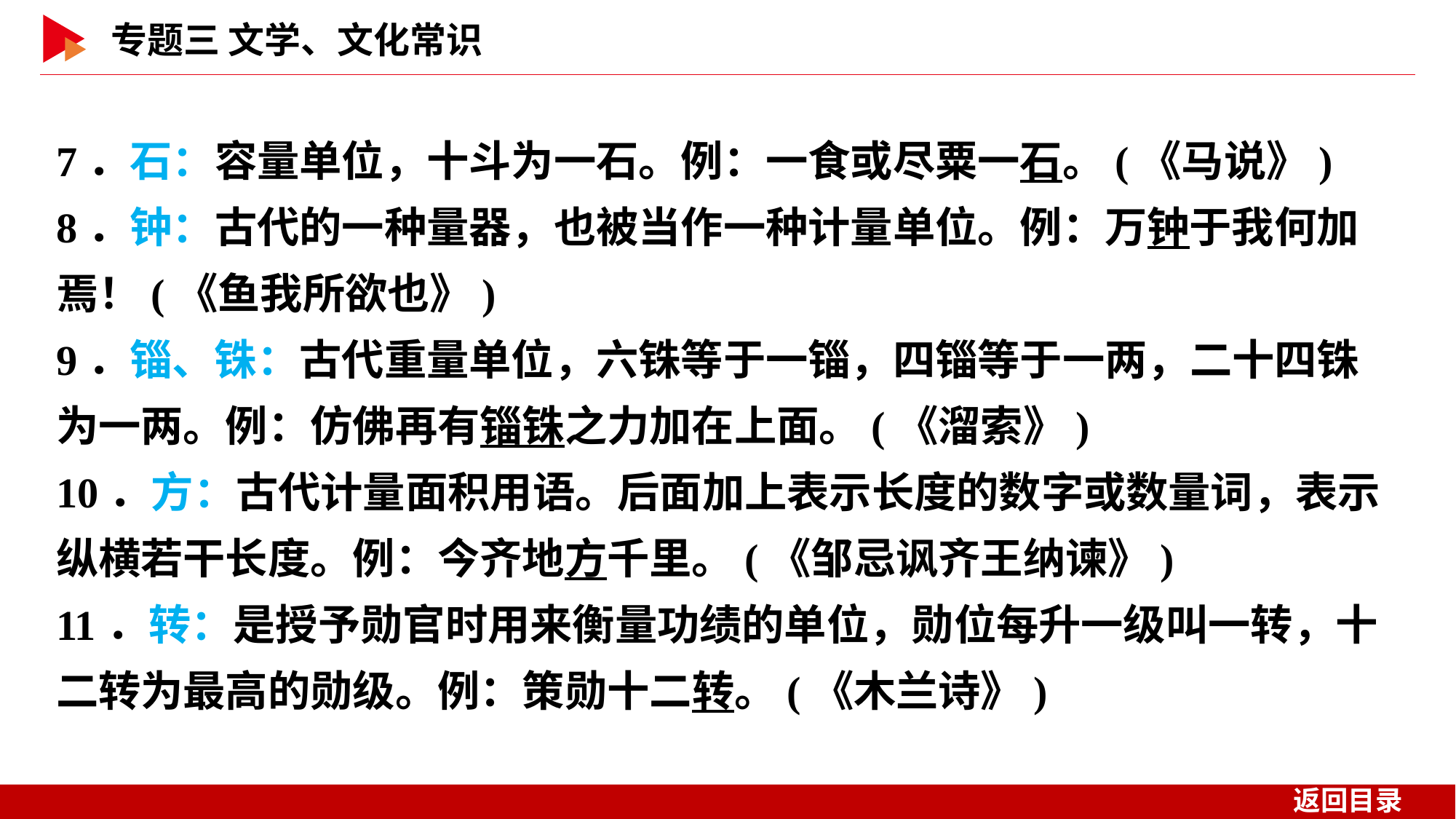

7．石：容量单位，十斗为一石。例：一食或尽粟一石。(《马说》)
8．钟：古代的一种量器，也被当作一种计量单位。例：万钟于我何加焉！(《鱼我所欲也》)
9．锱、铢：古代重量单位，六铢等于一锱，四锱等于一两，二十四铢为一两。例：仿佛再有锱铢之力加在上面。(《溜索》)
10．方：古代计量面积用语。后面加上表示长度的数字或数量词，表示纵横若干长度。例：今齐地方千里。(《邹忌讽齐王纳谏》)
11．转：是授予勋官时用来衡量功绩的单位，勋位每升一级叫一转，十二转为最高的勋级。例：策勋十二转。(《木兰诗》)